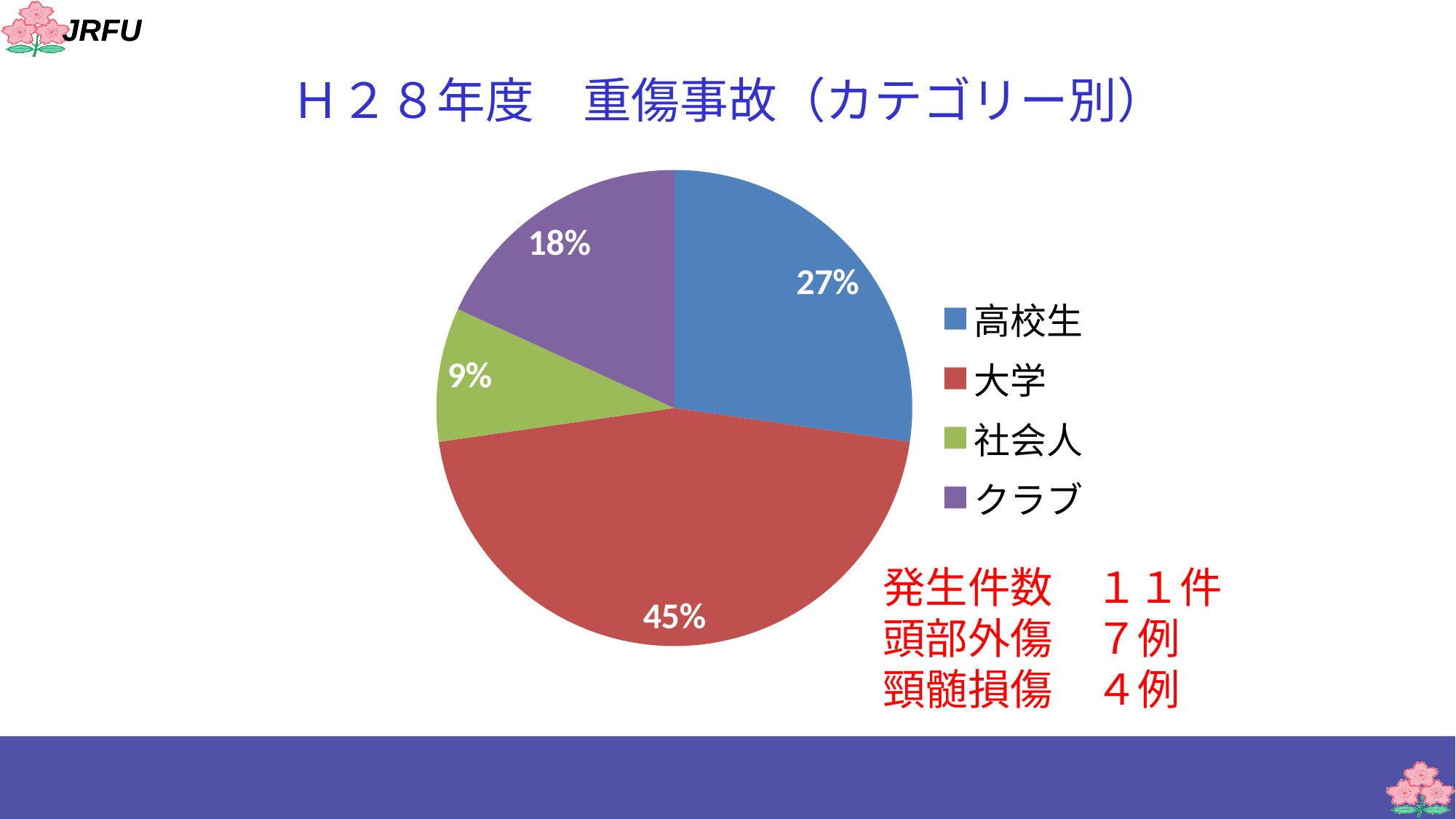

# Ｈ２８年度　重傷事故（カテゴリー別）

### Chart

| Category |  |
|---|---|
| 高校生 | 3.0 |
| 大学 | 5.0 |
| 社会人 | 1.0 |
| クラブ | 2.0 |
発生件数　１１件
頭部外傷　７例
頸髄損傷　４例